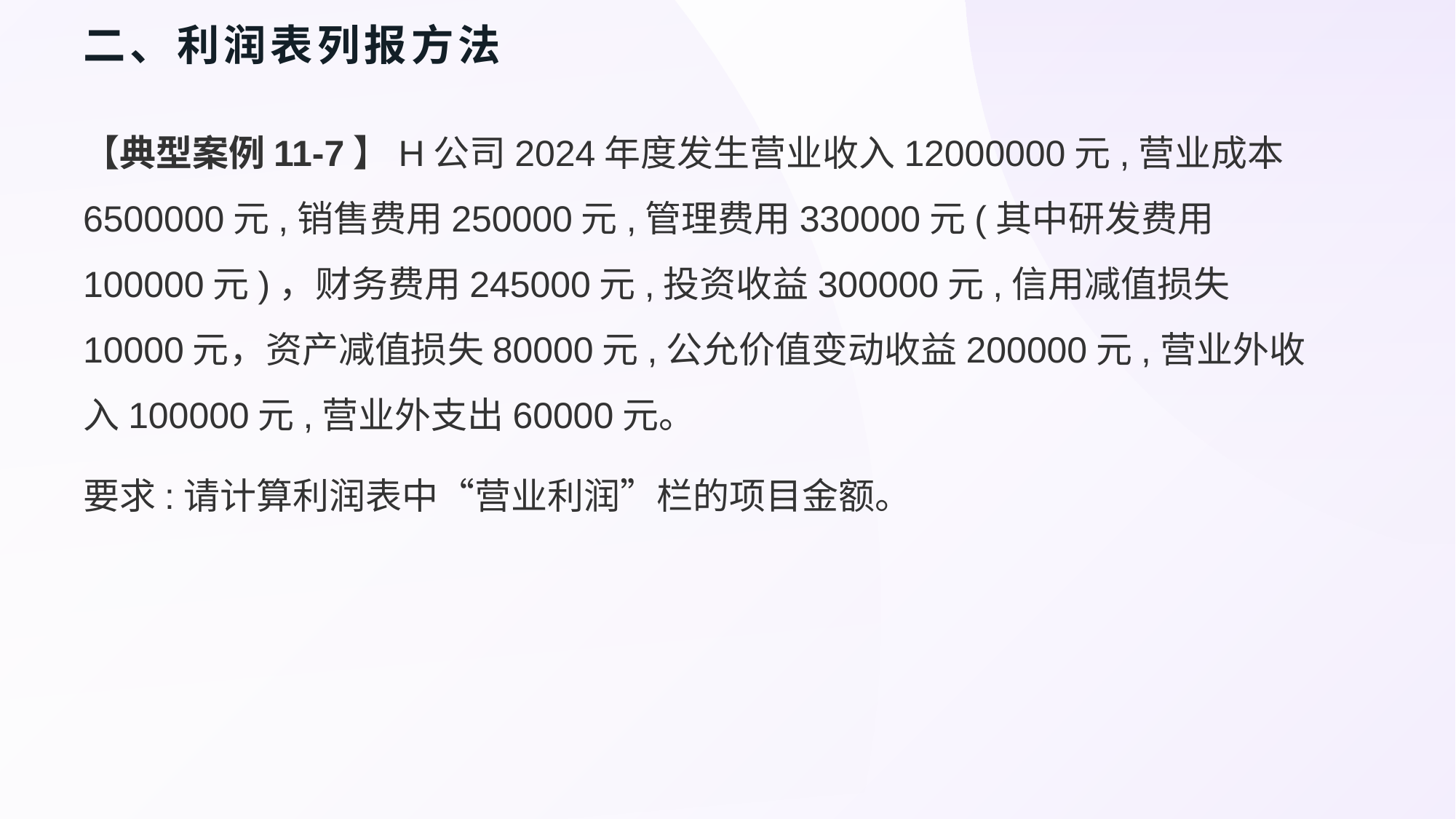

# 二、利润表列报方法
【典型案例11-7】H公司2024年度发生营业收入12000000元,营业成本6500000元,销售费用250000元,管理费用330000元(其中研发费用100000元)，财务费用245000元,投资收益300000元,信用减值损失10000元，资产减值损失80000元,公允价值变动收益200000元,营业外收入100000元,营业外支出60000元。
要求:请计算利润表中“营业利润”栏的项目金额。